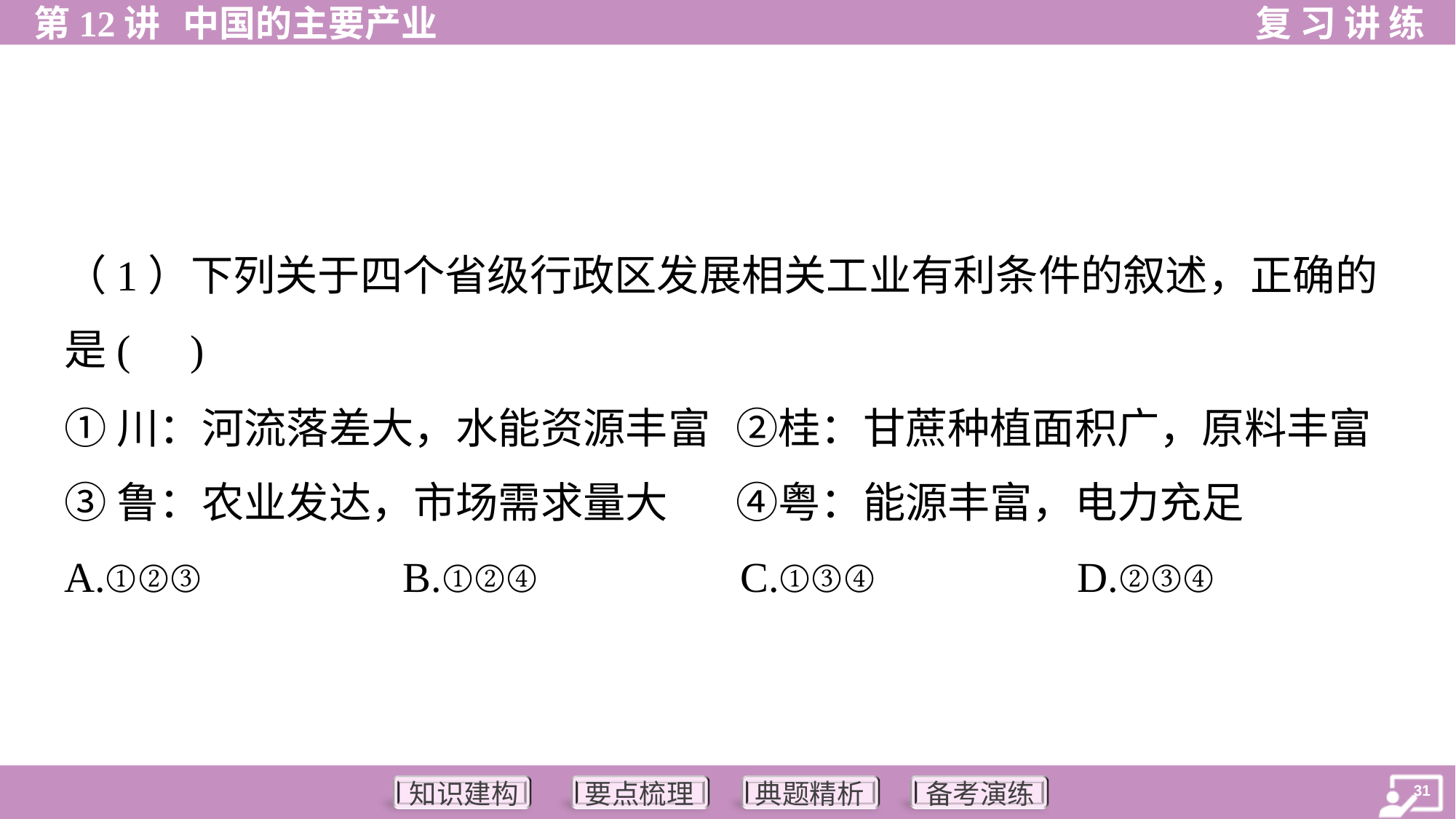

（1）下列关于四个省级行政区发展相关工业有利条件的叙述，正确的
是(     )
①川：河流落差大，水能资源丰富	②桂：甘蔗种植面积广，原料丰富
③鲁：农业发达，市场需求量大	④粤：能源丰富，电力充足
A.①②③	B.①②④	C.①③④	D.②③④